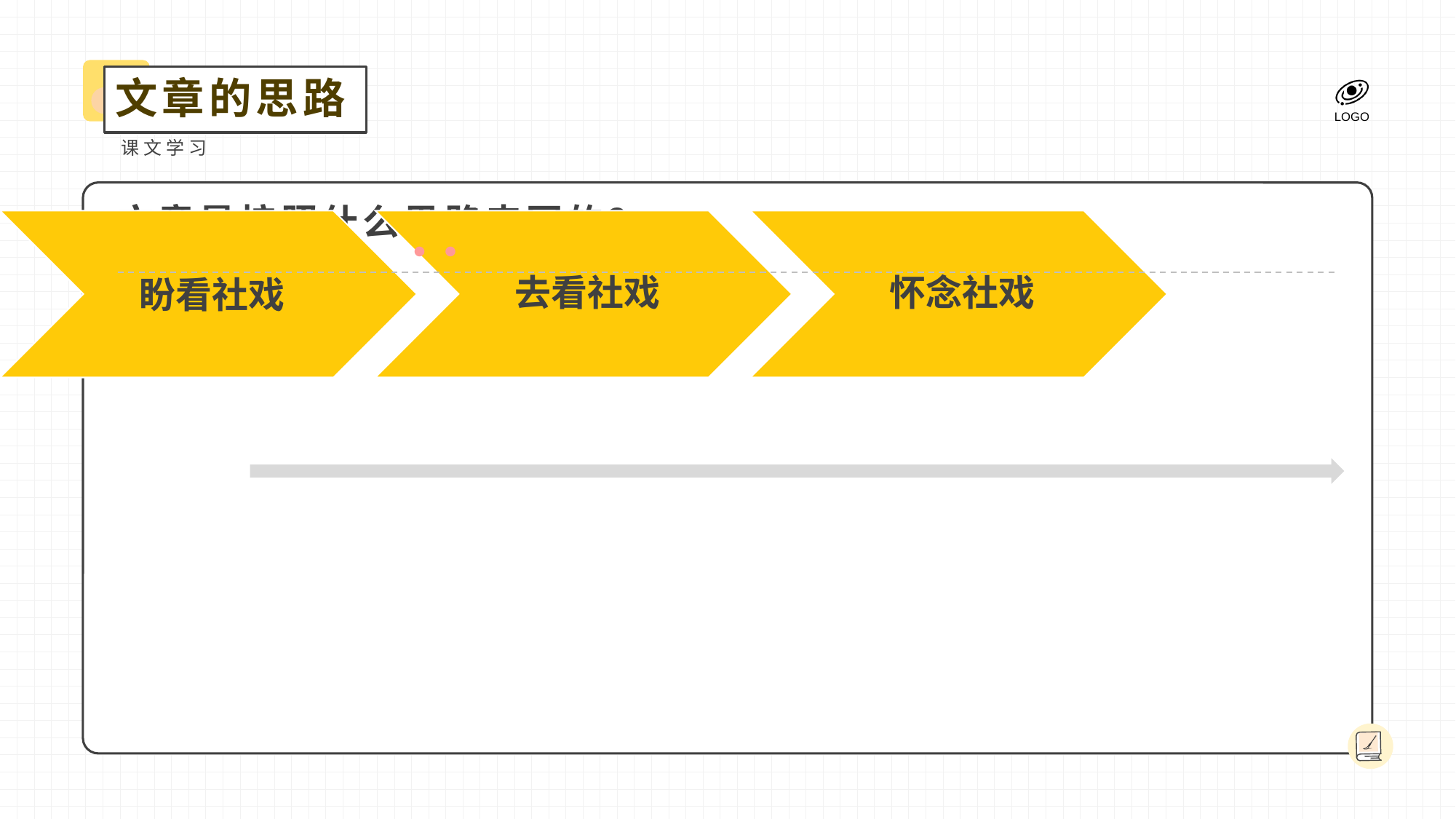

文章的思路
课文学习
盼看社戏
去看社戏
怀念社戏
文章是按照什么思路来写的？
•  •